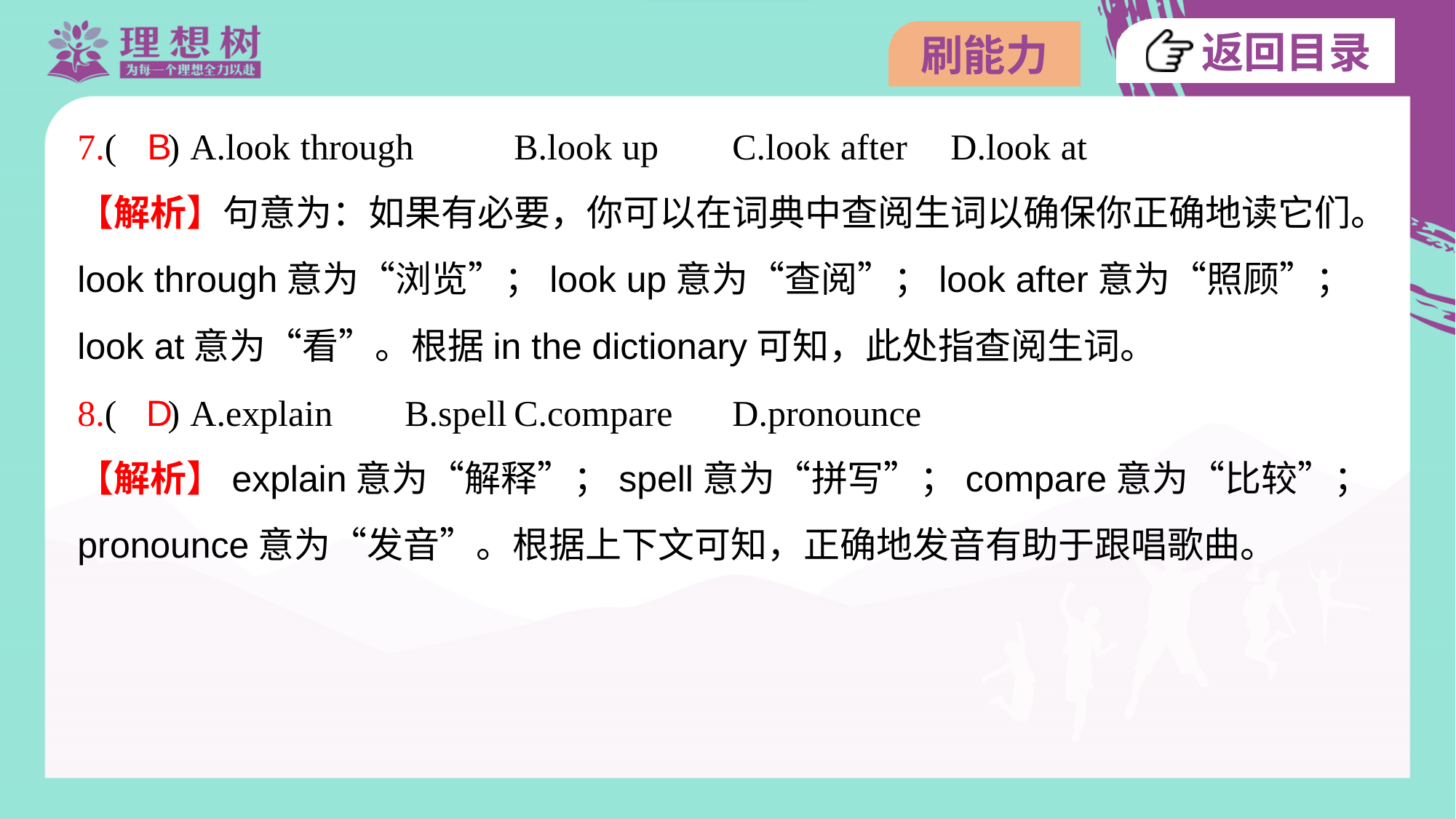

7.(     ) A.look through	B.look up	C.look after	D.look at
B
【解析】句意为：如果有必要，你可以在词典中查阅生词以确保你正确地读它们。
look through意为“浏览”；look up意为“查阅”；look after意为“照顾”；
look at意为“看”。根据in the dictionary可知，此处指查阅生词。
8.(     ) A.explain	B.spell	C.compare	D.pronounce
D
【解析】explain意为“解释”；spell意为“拼写”；compare意为“比较”；
pronounce意为“发音”。根据上下文可知，正确地发音有助于跟唱歌曲。